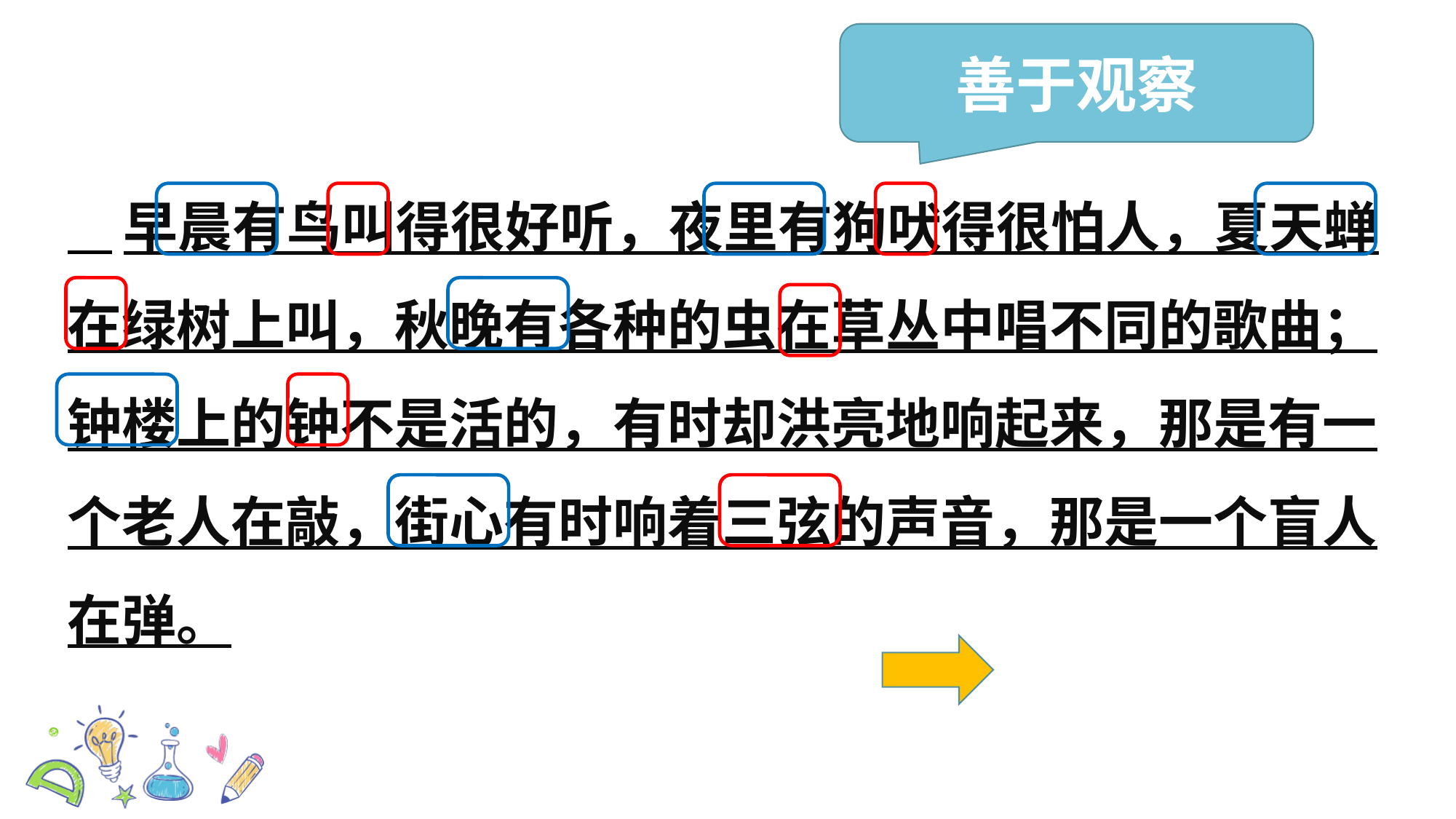

善于观察
    早晨有鸟叫得很好听，夜里有狗吠得很怕人，夏天蝉在绿树上叫，秋晚有各种的虫在草丛中唱不同的歌曲；钟楼上的钟不是活的，有时却洪亮地响起来，那是有一个老人在敲，街心有时响着三弦的声音，那是一个盲人在弹。